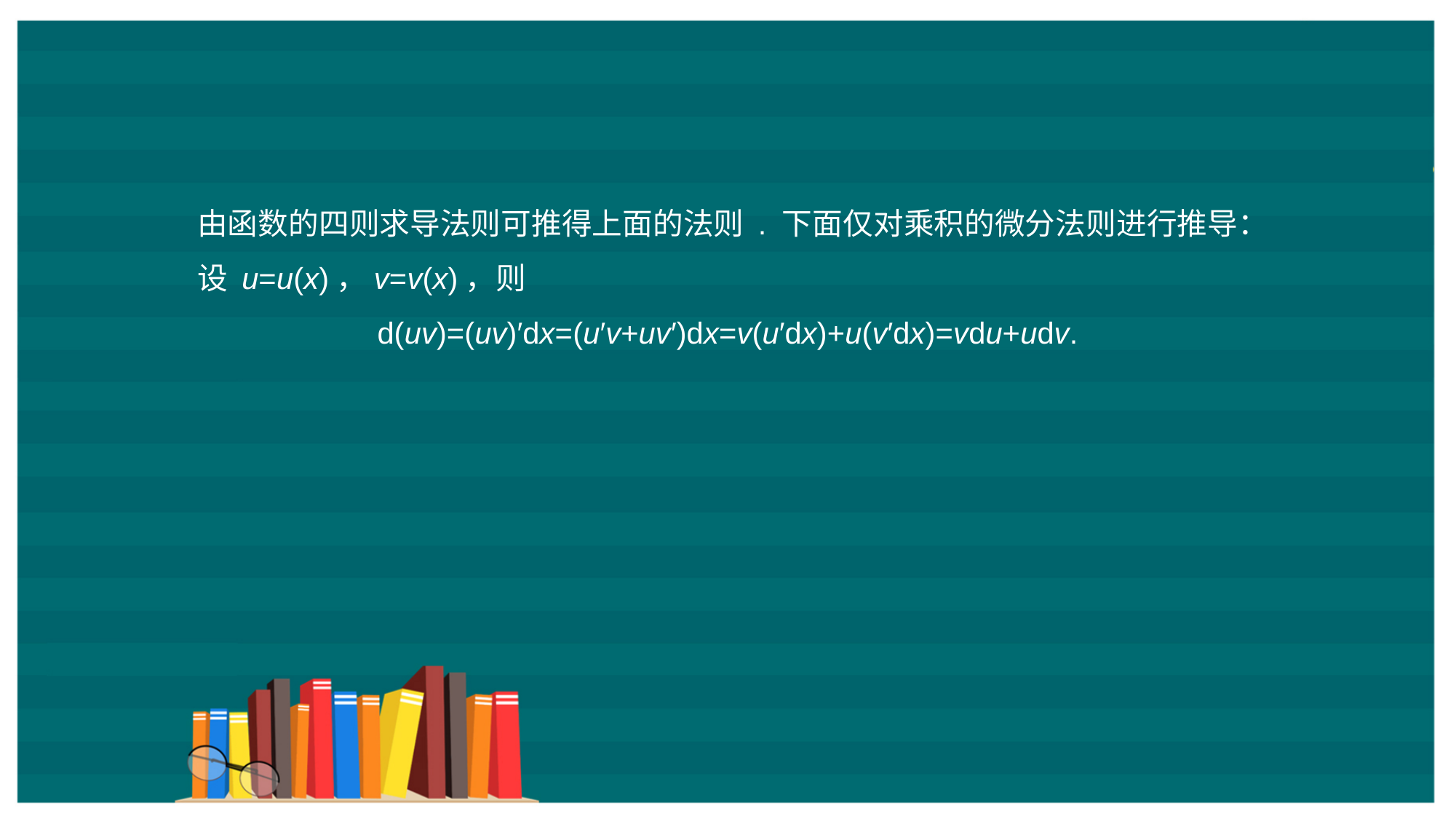

由函数的四则求导法则可推得上面的法则 . 下面仅对乘积的微分法则进行推导：
设 u=u(x)，v=v(x)，则
d(uv)=(uv)′dx=(u′v+uv′)dx=v(u′dx)+u(v′dx)=vdu+udv.